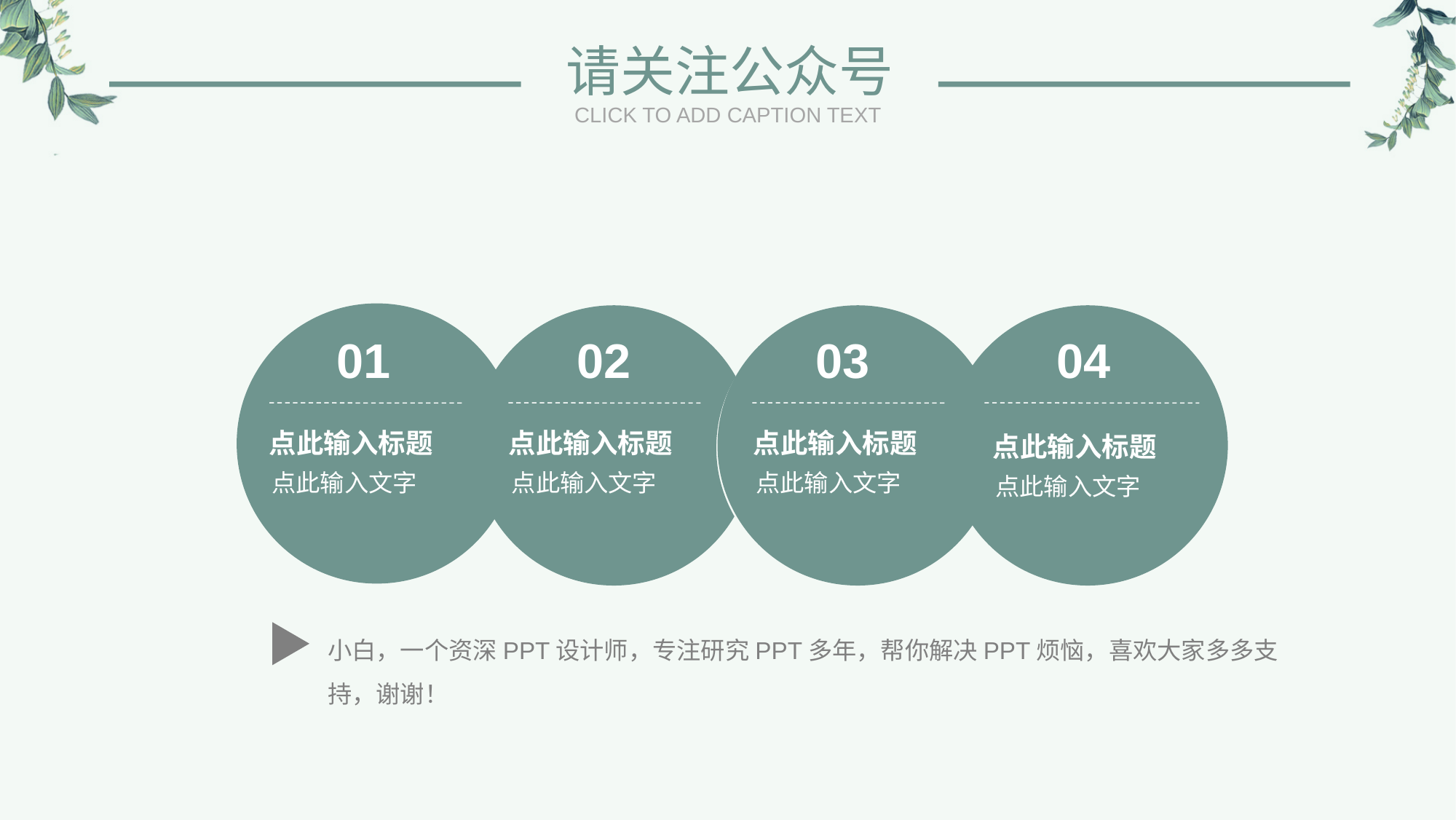

请关注公众号

CLICK TO ADD CAPTION TEXT

01
03
04
02

点此输入标题
点此输入标题
点此输入标题
点此输入标题
点此输入文字
点此输入文字
点此输入文字
点此输入文字
小白，一个资深PPT设计师，专注研究PPT多年，帮你解决PPT烦恼，喜欢大家多多支持，谢谢！